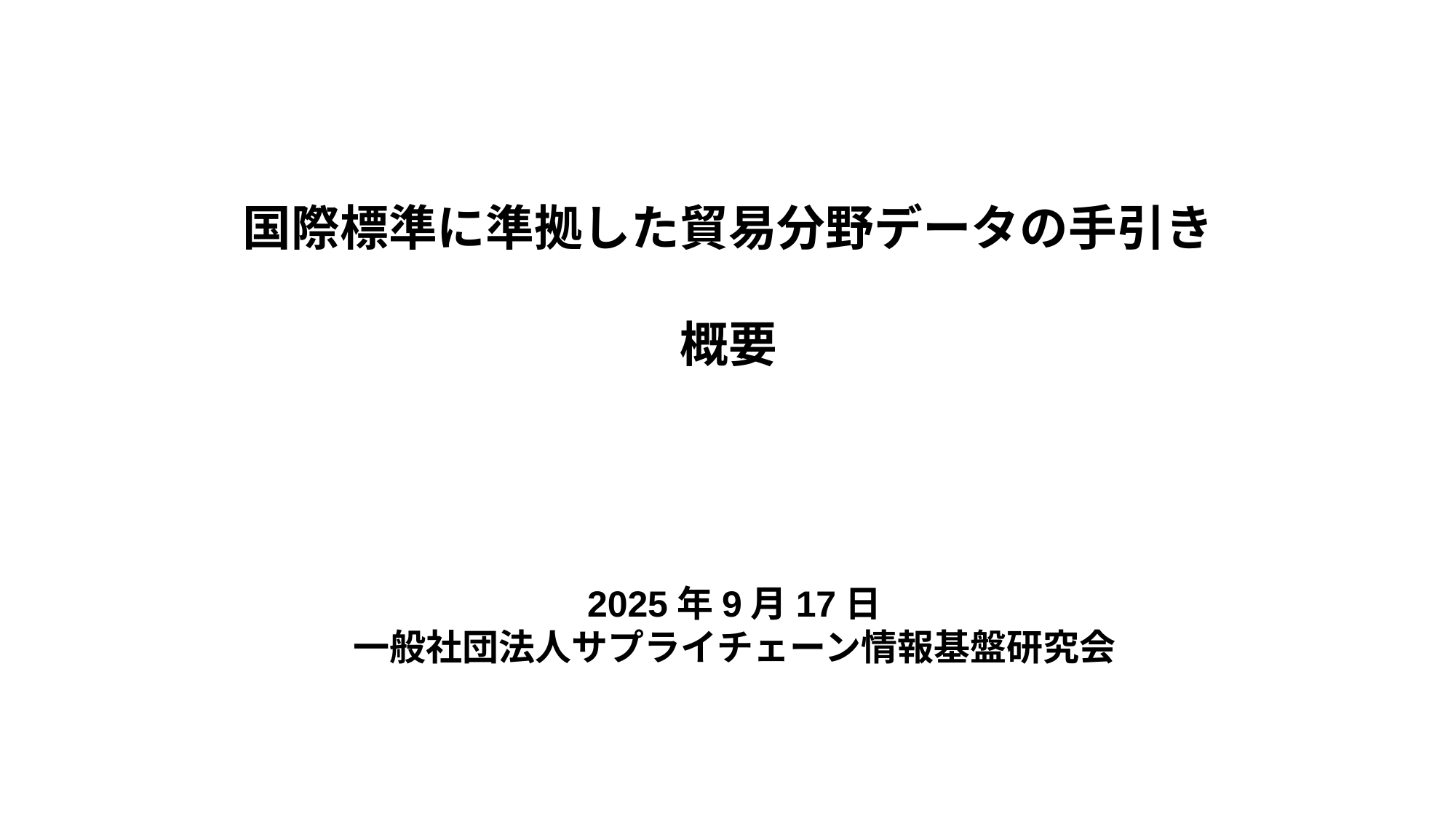

国際標準に準拠した貿易分野データの手引き

概要
2025年9月17日
一般社団法人サプライチェーン情報基盤研究会